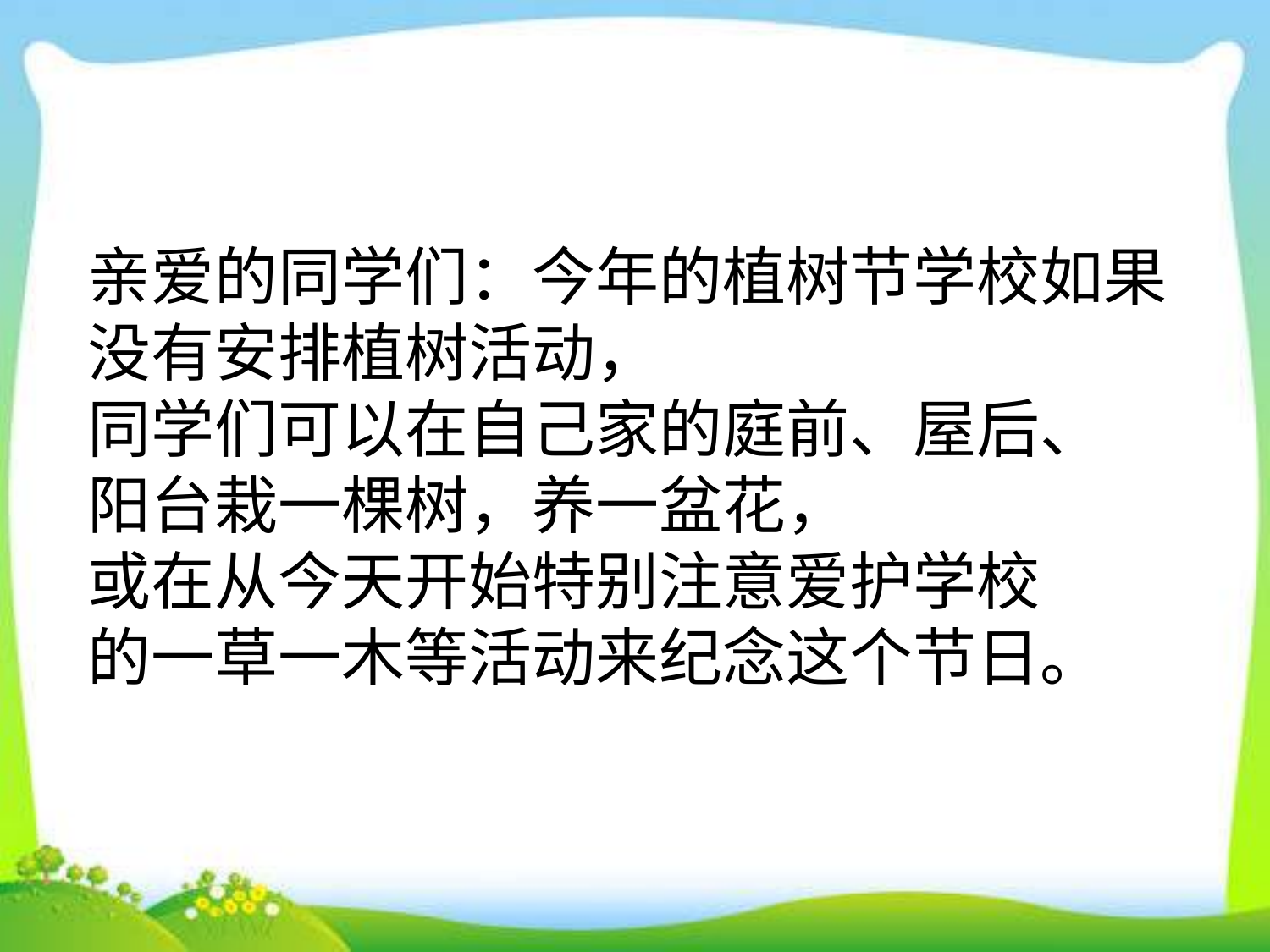

亲爱的同学们：今年的植树节学校如果
没有安排植树活动，
同学们可以在自己家的庭前、屋后、
阳台栽一棵树，养一盆花，
或在从今天开始特别注意爱护学校
的一草一木等活动来纪念这个节日。